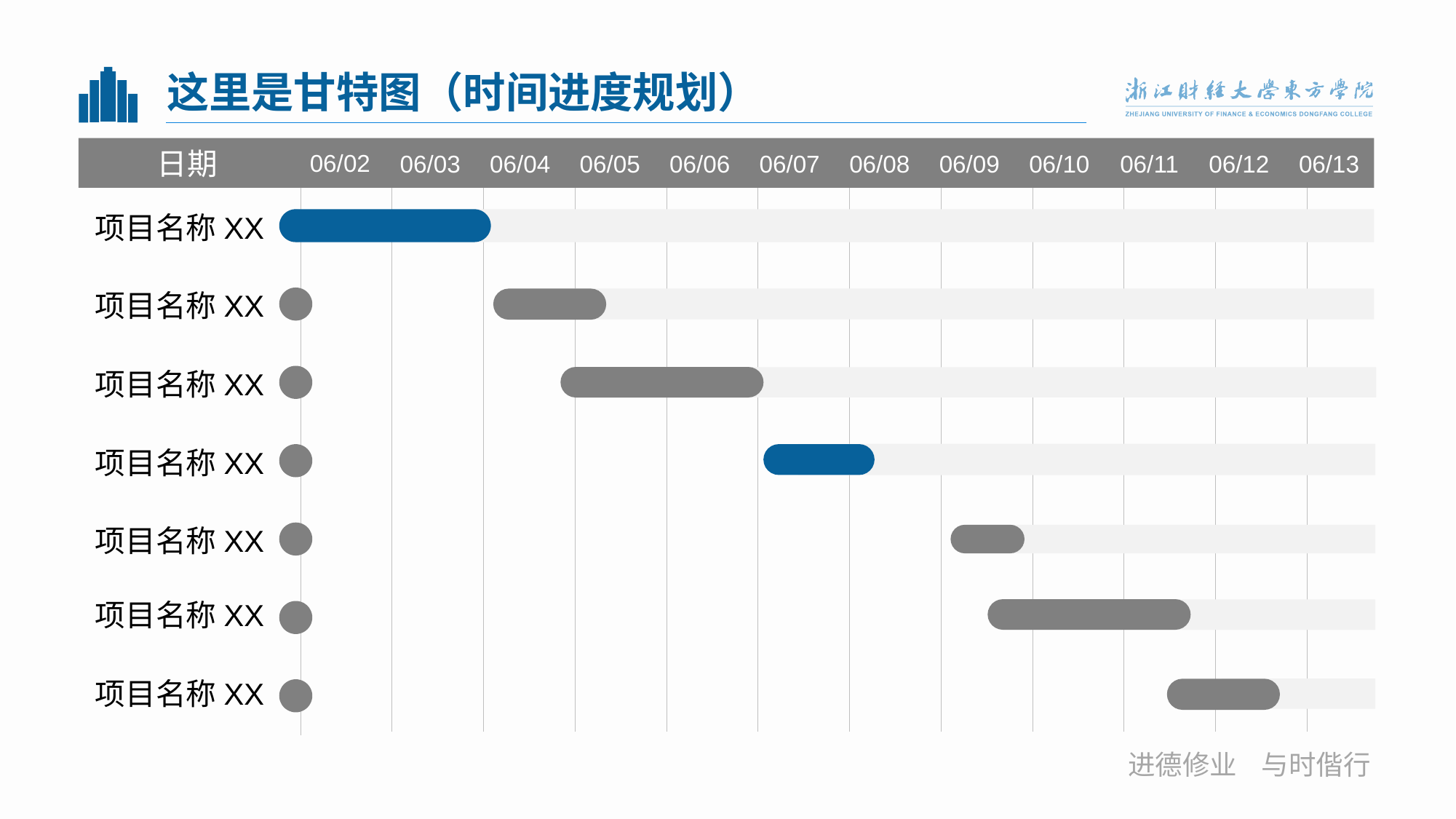

# 这里是甘特图（时间进度规划）

日期
06/02
06/03
06/04
06/05
06/06
06/07
06/08
06/09
06/10
06/11
06/12
06/13

项目名称XX

项目名称XX

项目名称XX

项目名称XX

项目名称XX

项目名称XX

项目名称XX